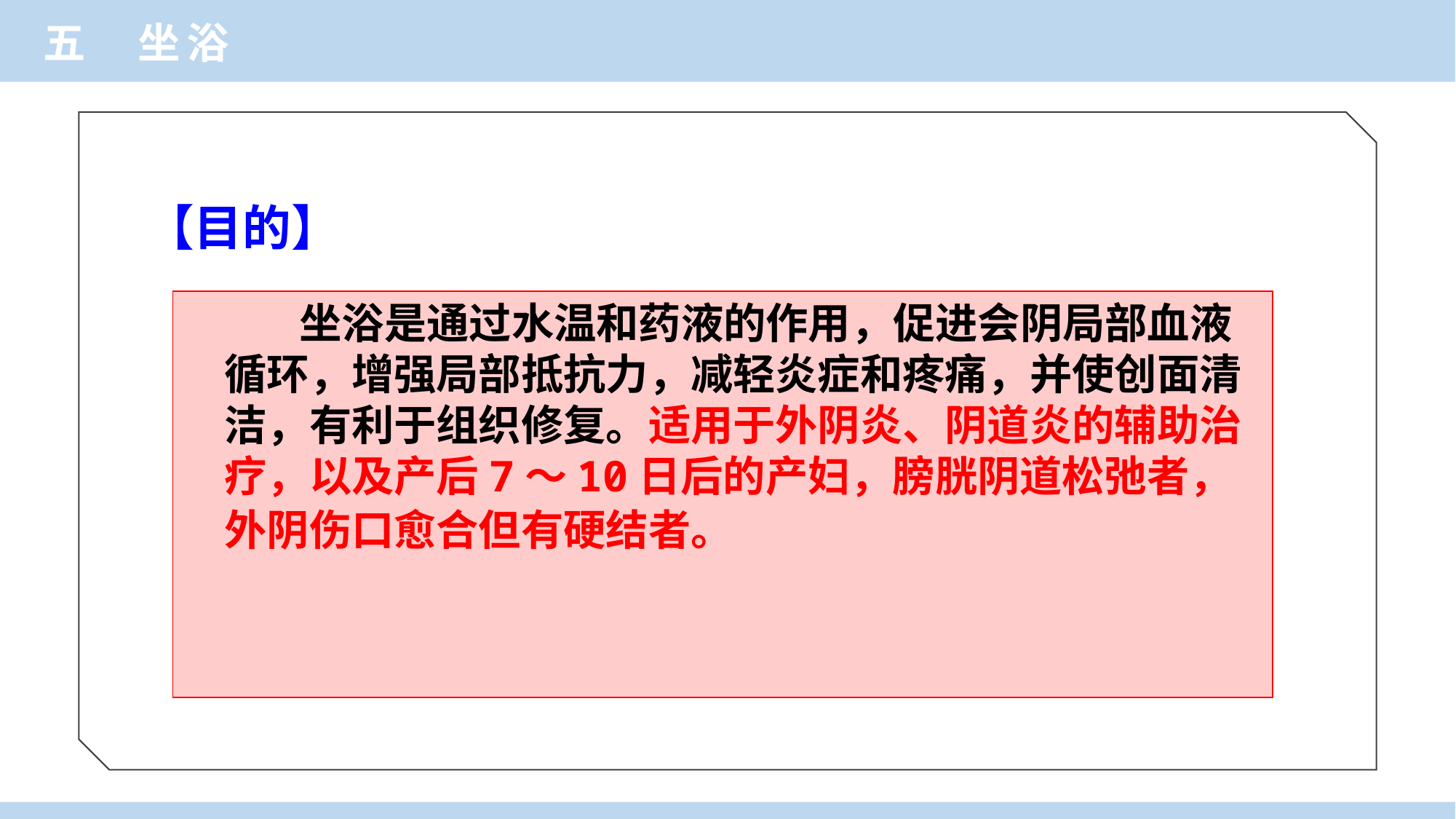

五   坐浴

 【目的】
           坐浴是通过水温和药液的作用，促进会阴局部血液循环，增强局部抵抗力，减轻炎症和疼痛，并使创面清洁，有利于组织修复。适用于外阴炎、阴道炎的辅助治疗，以及产后7～10日后的产妇，膀胱阴道松弛者，外阴伤口愈合但有硬结者。